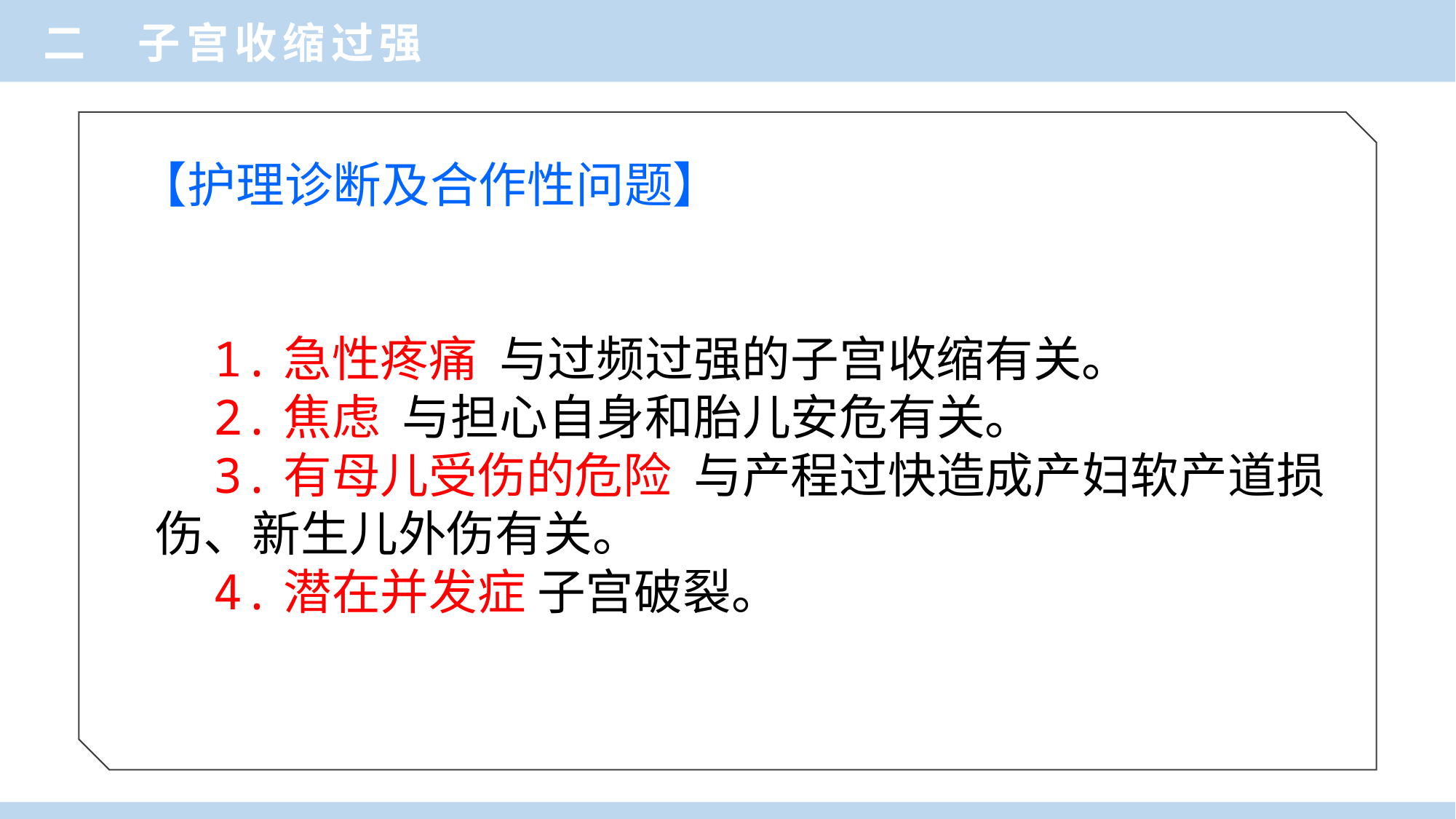

二   子宫收缩过强

【护理诊断及合作性问题】
  1.急性疼痛  与过频过强的子宫收缩有关。
  2.焦虑  与担心自身和胎儿安危有关。
  3.有母儿受伤的危险  与产程过快造成产妇软产道损伤、新生儿外伤有关。
  4.潜在并发症 子宫破裂。